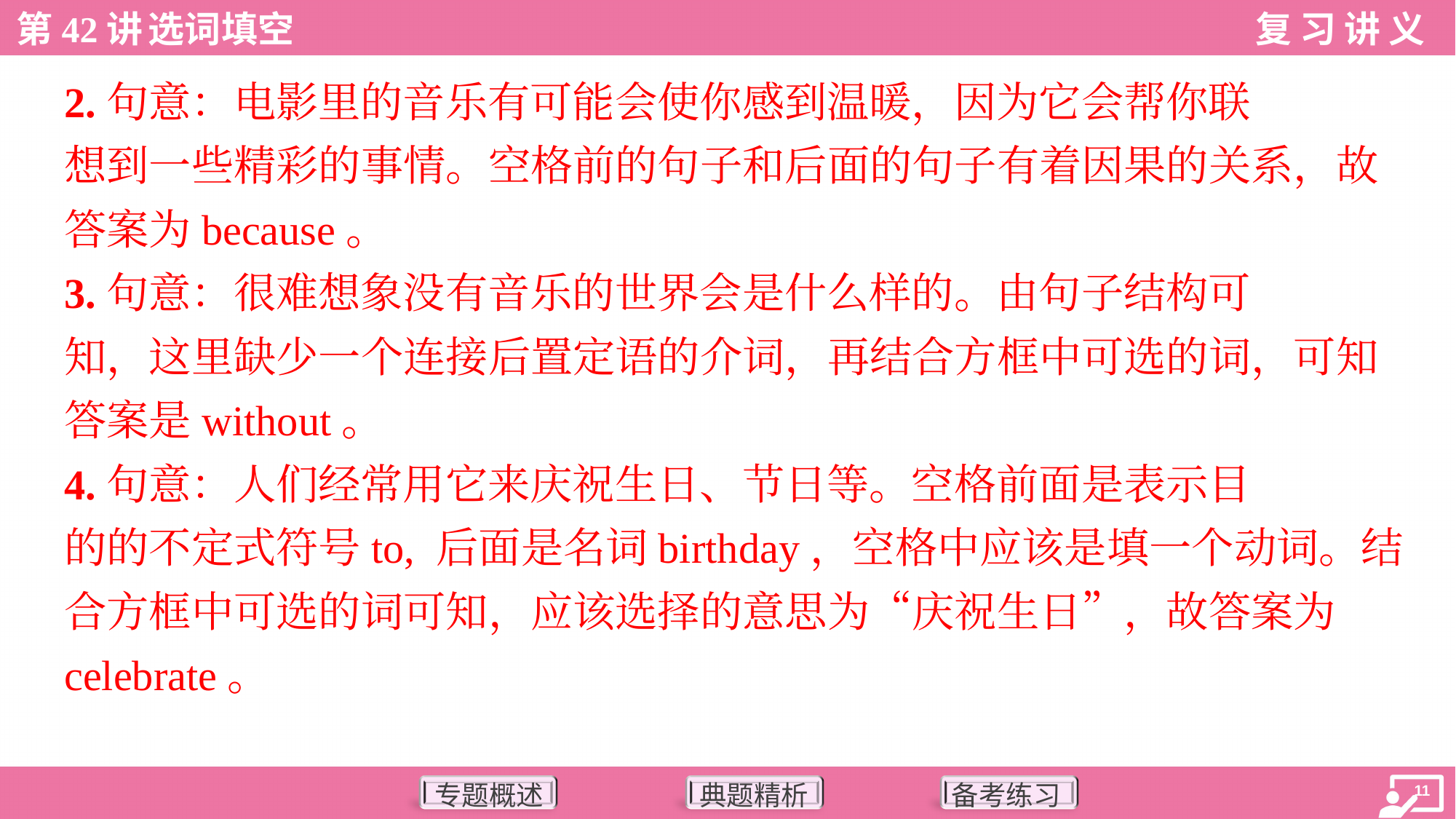

2.句意：电影里的音乐有可能会使你感到温暖，因为它会帮你联
想到一些精彩的事情。空格前的句子和后面的句子有着因果的关系，故
答案为because。
3.句意：很难想象没有音乐的世界会是什么样的。由句子结构可
知，这里缺少一个连接后置定语的介词，再结合方框中可选的词，可知
答案是without。
4.句意：人们经常用它来庆祝生日、节日等。空格前面是表示目
的的不定式符号to, 后面是名词birthday，空格中应该是填一个动词。结
合方框中可选的词可知，应该选择的意思为“庆祝生日”，故答案为
celebrate。